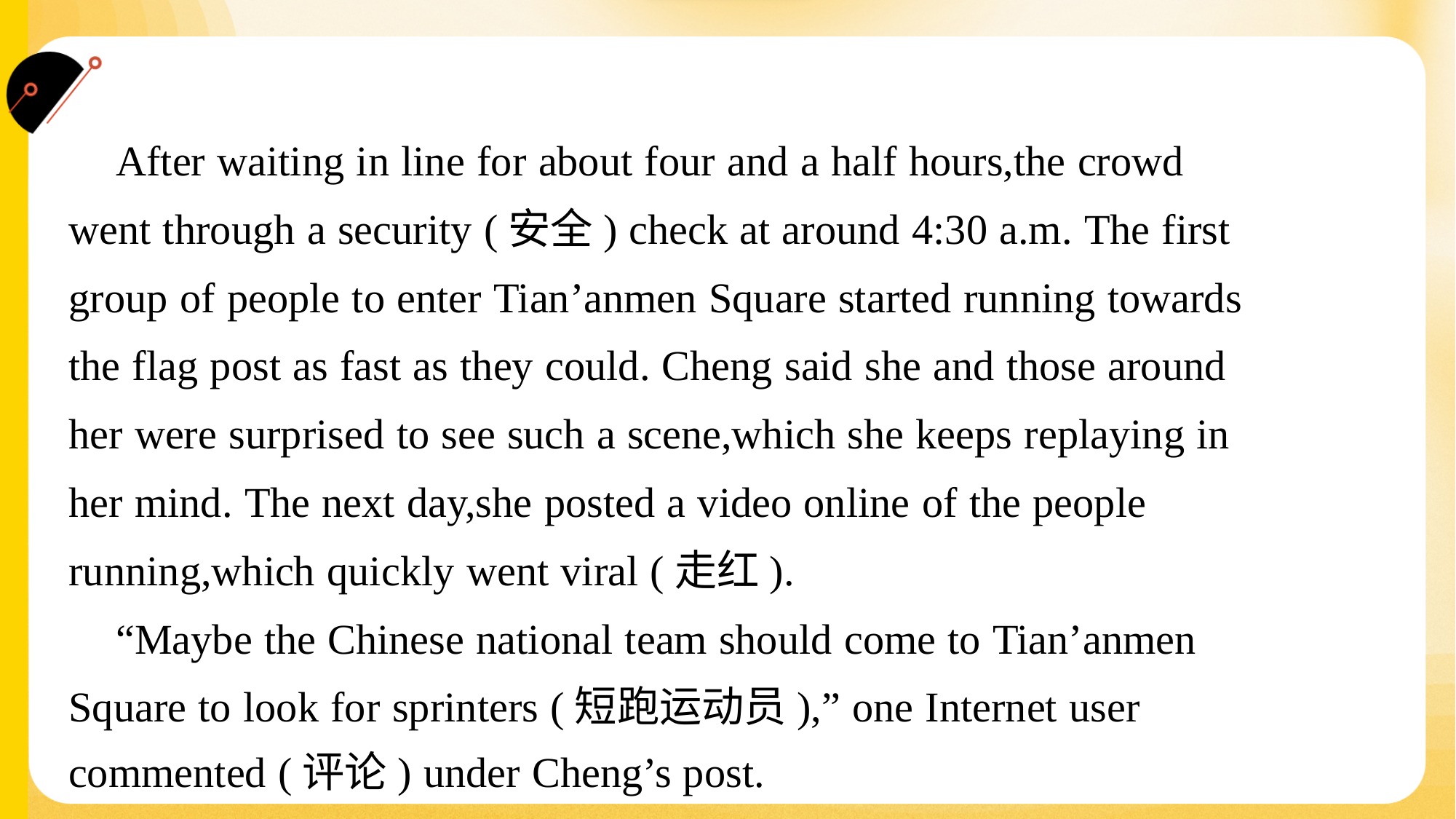

After waiting in line for about four and a half hours,the crowd
went through a security (安全) check at around 4:30 a.m. The first
group of people to enter Tian’anmen Square started running towards
the flag post as fast as they could. Cheng said she and those around
her were surprised to see such a scene,which she keeps replaying in
her mind. The next day,she posted a video online of the people
running,which quickly went viral (走红).
    “Maybe the Chinese national team should come to Tian’anmen
Square to look for sprinters (短跑运动员),” one Internet user
commented (评论) under Cheng’s post.#1.1.3